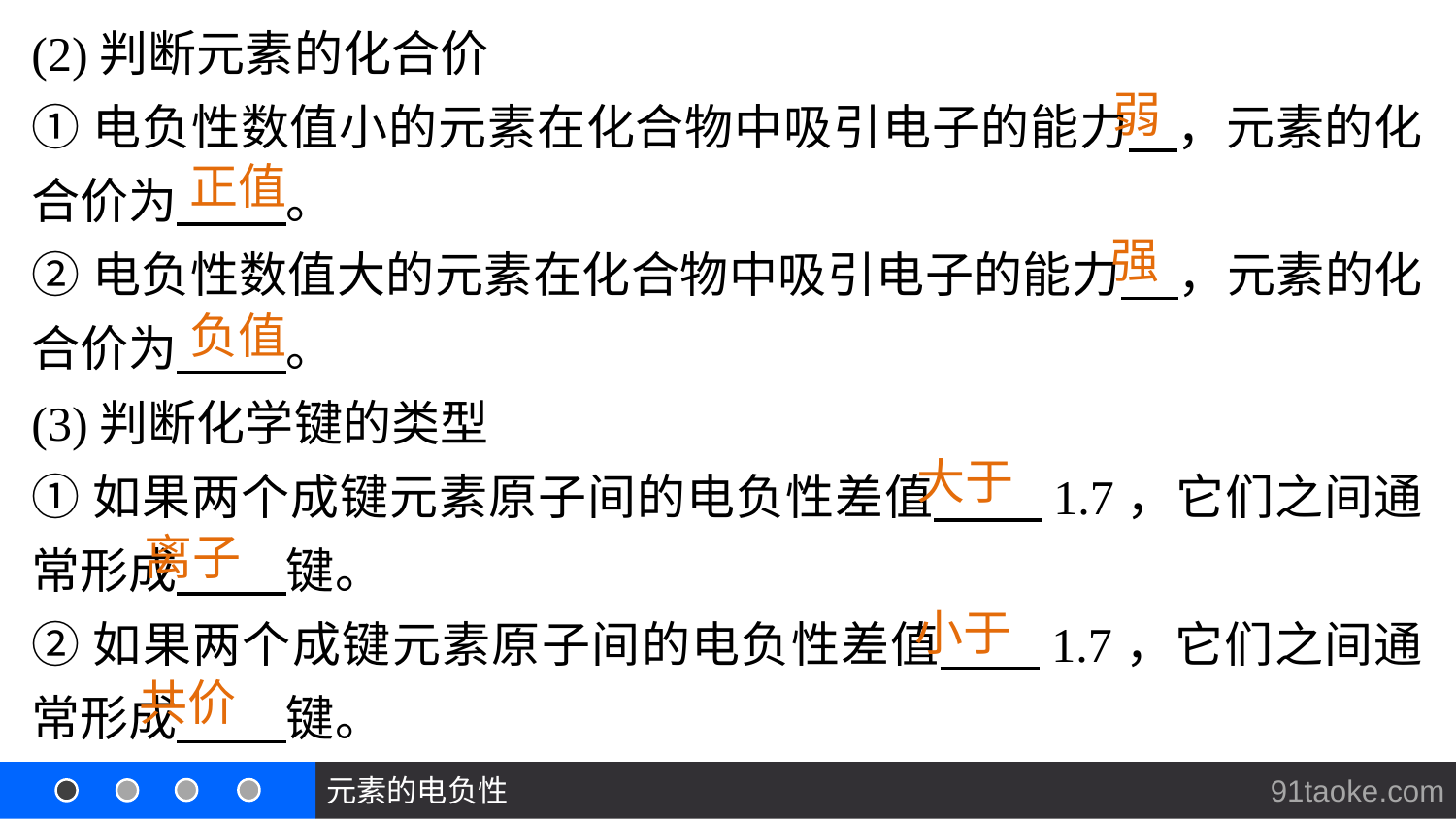

(2)判断元素的化合价
①电负性数值小的元素在化合物中吸引电子的能力    ，元素的化合价为          。
②电负性数值大的元素在化合物中吸引电子的能力     ，元素的化合价为          。
(3)判断化学键的类型
①如果两个成键元素原子间的电负性差值         1.7，它们之间通常形成          键。
②如果两个成键元素原子间的电负性差值        1.7，它们之间通常形成          键。
弱
正值
强
负值
大于
离子
小于
共价